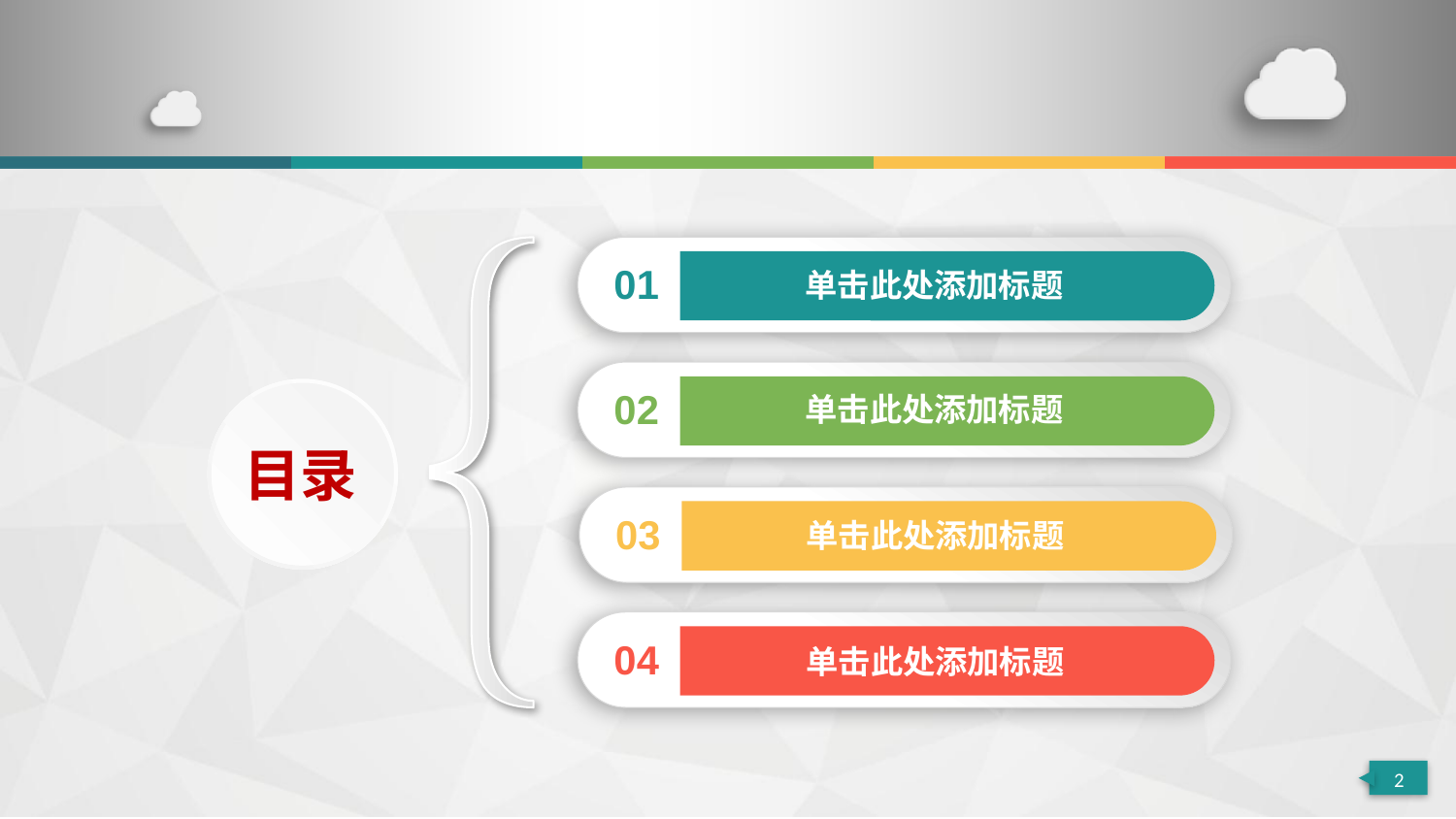

01
单击此处添加标题

02
单击此处添加标题

目录

03
单击此处添加标题

04
单击此处添加标题